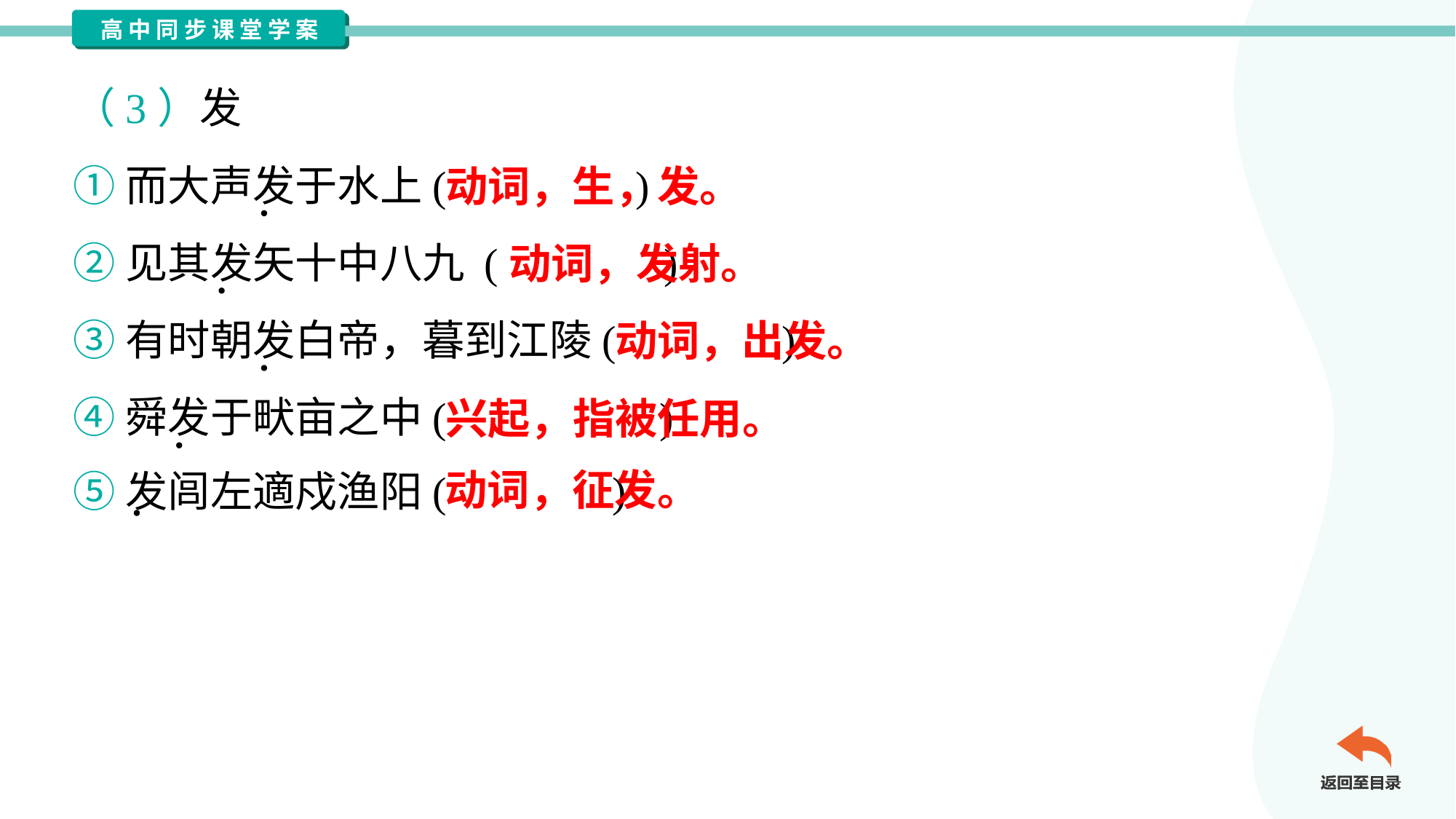

（3）发
①而大声发于水上(                )
②见其发矢十中八九 (              )
③有时朝发白帝，暮到江陵(              )
④舜发于畎亩之中(                  )
⑤发闾左適戍渔阳(              )
动词，生，发。
动词，发射。

动词，出发。

兴起，指被任用。

动词，征发。